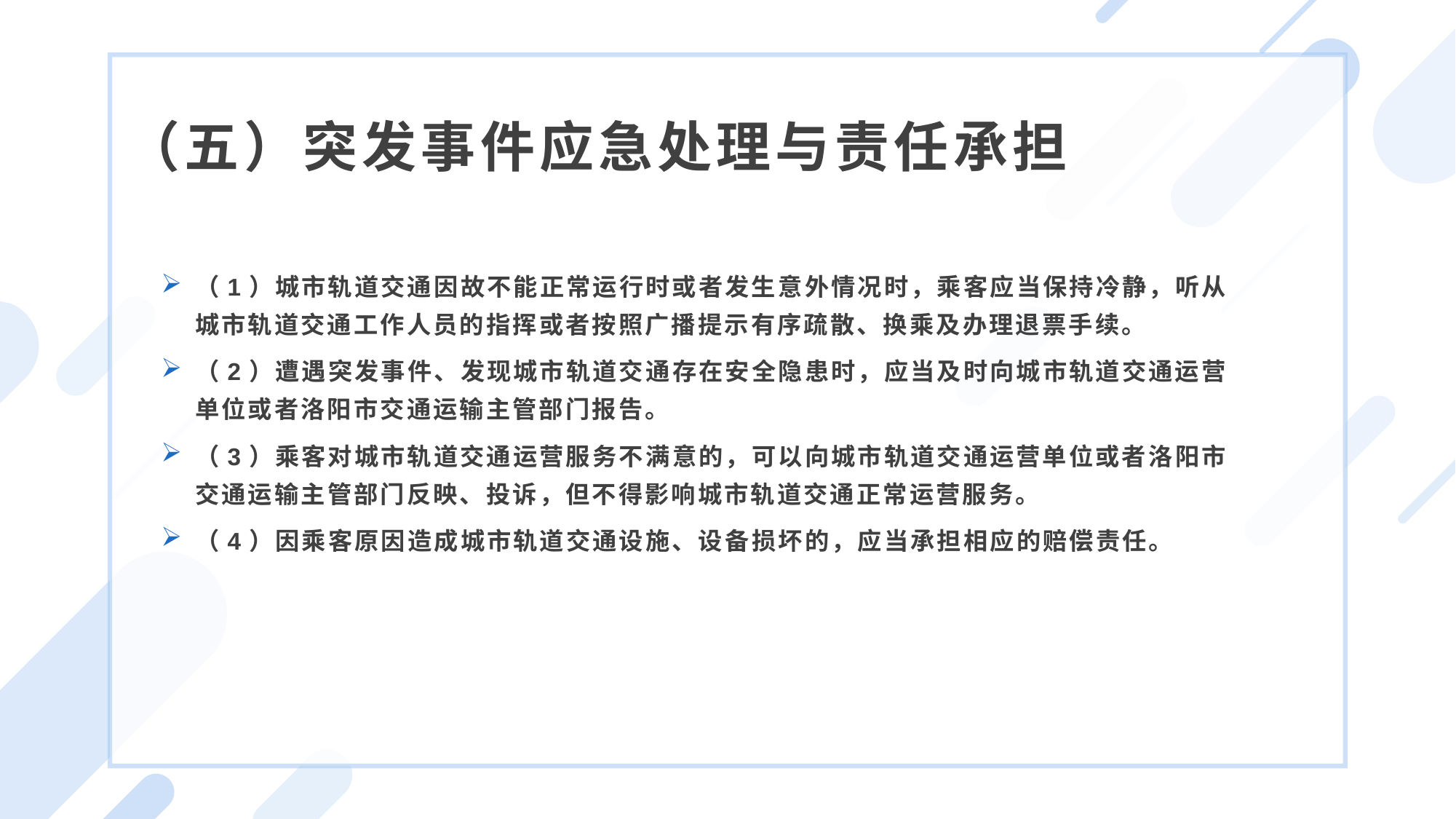

（五）突发事件应急处理与责任承担
（1）城市轨道交通因故不能正常运行时或者发生意外情况时，乘客应当保持冷静，听从城市轨道交通工作人员的指挥或者按照广播提示有序疏散、换乘及办理退票手续。
（2）遭遇突发事件、发现城市轨道交通存在安全隐患时，应当及时向城市轨道交通运营单位或者洛阳市交通运输主管部门报告。
（3）乘客对城市轨道交通运营服务不满意的，可以向城市轨道交通运营单位或者洛阳市交通运输主管部门反映、投诉，但不得影响城市轨道交通正常运营服务。
（4）因乘客原因造成城市轨道交通设施、设备损坏的，应当承担相应的赔偿责任。